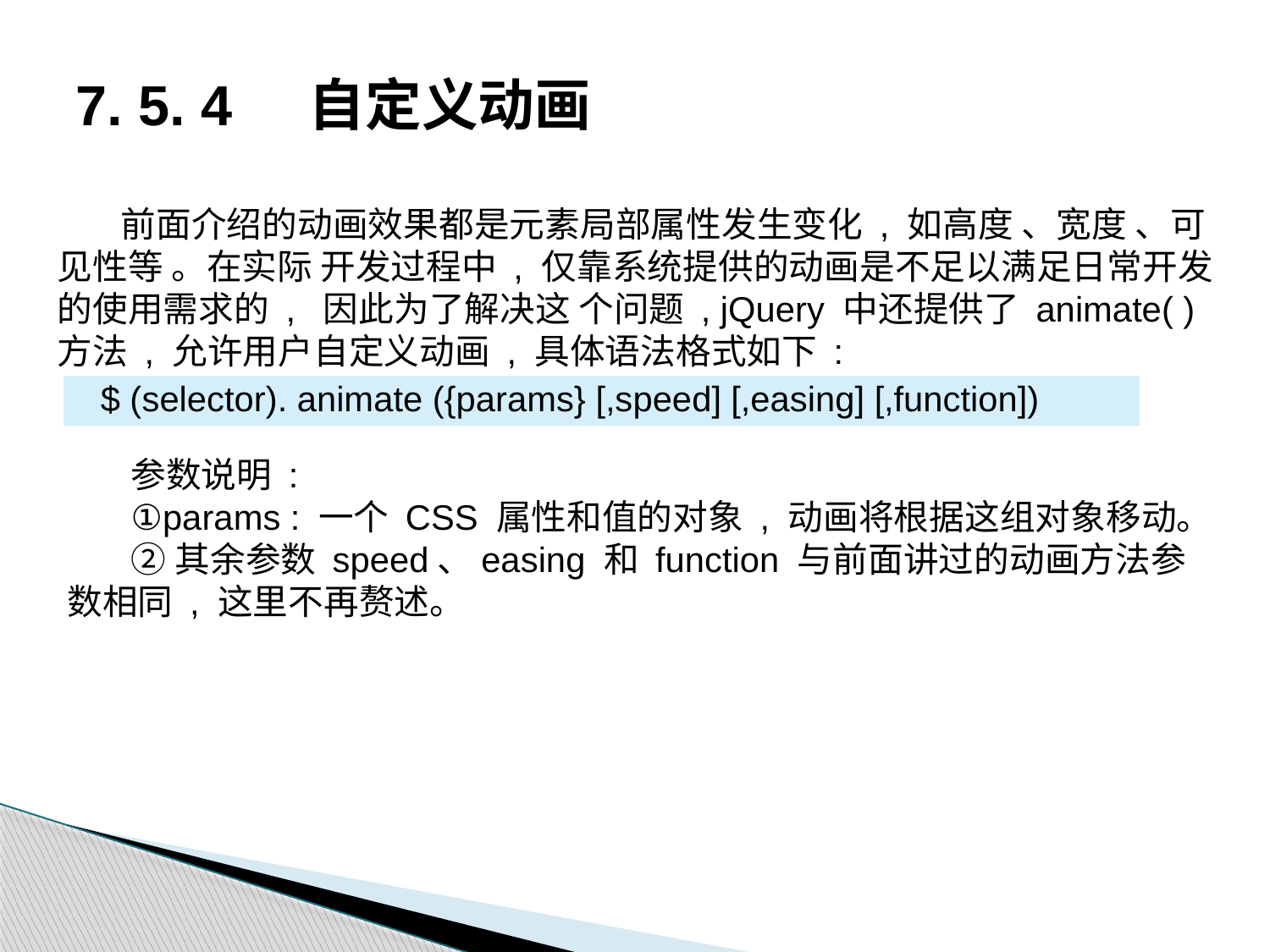

# 7. 5. 4    自定义动画
前面介绍的动画效果都是元素局部属性发生变化 , 如高度 、宽度 、可见性等 。在实际 开发过程中 , 仅靠系统提供的动画是不足以满足日常开发的使用需求的 ,  因此为了解决这 个问题 , jQuery 中还提供了 animate( ) 方法 , 允许用户自定义动画 , 具体语法格式如下 :
$ (selector). animate ({params} [,speed] [,easing] [,function])
参数说明 :
①params : 一个 CSS 属性和值的对象 , 动画将根据这组对象移动。
②其余参数 speed、easing 和 function 与前面讲过的动画方法参数相同 , 这里不再赘述。